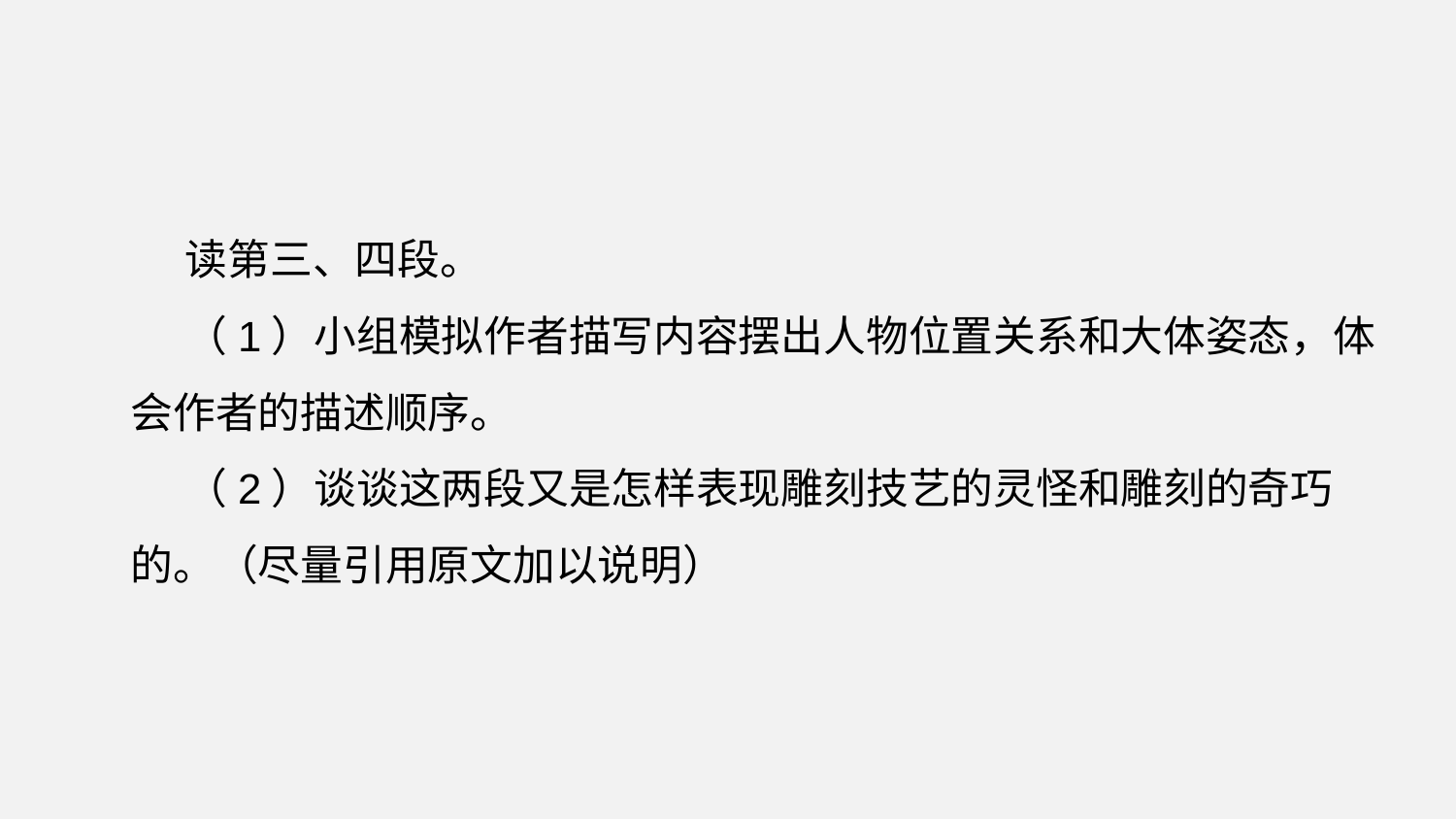

读第三、四段。
（1）小组模拟作者描写内容摆出人物位置关系和大体姿态，体会作者的描述顺序。
（2）谈谈这两段又是怎样表现雕刻技艺的灵怪和雕刻的奇巧的。（尽量引用原文加以说明）